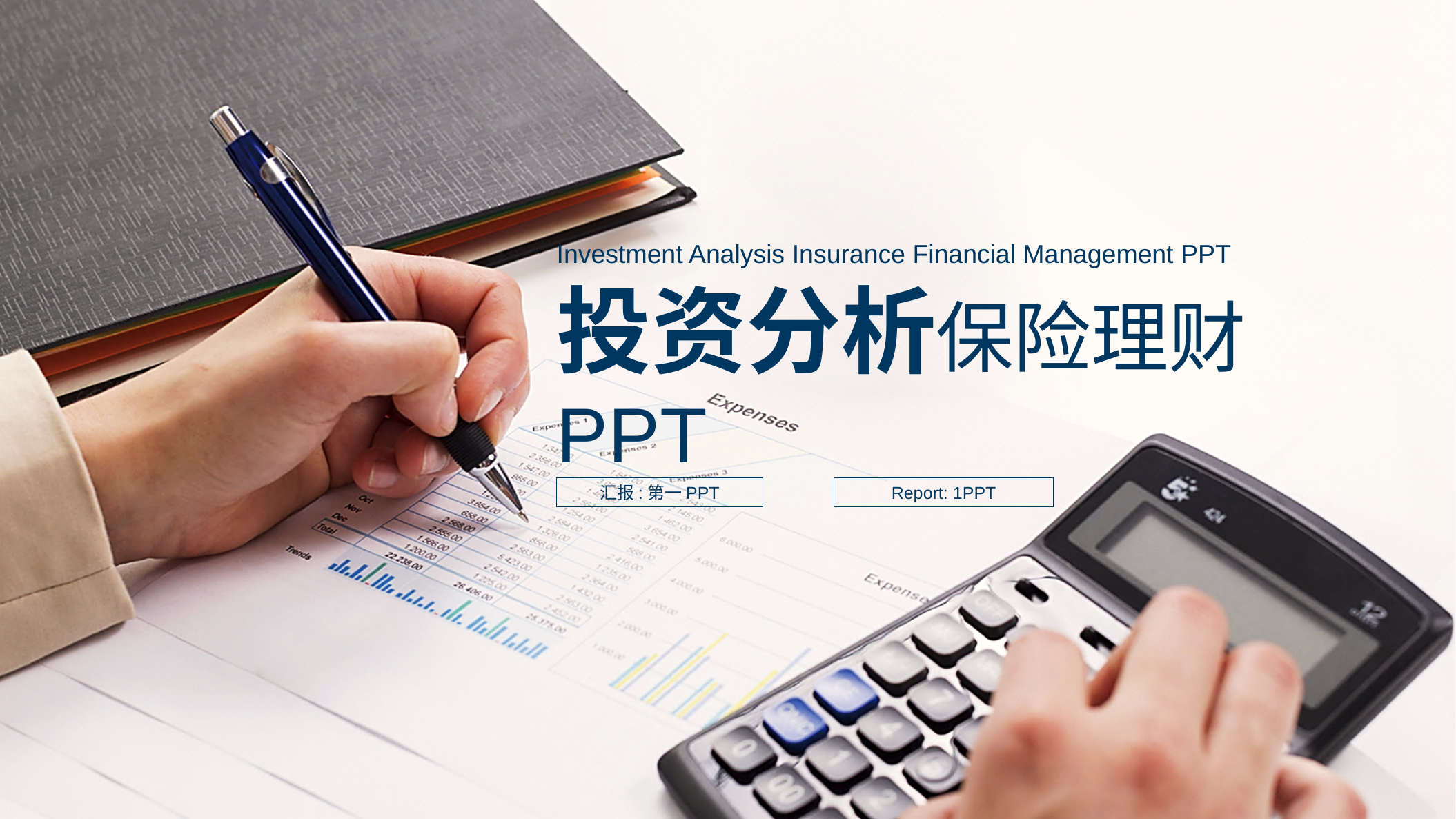

Investment Analysis Insurance Financial Management PPT
投资分析保险理财PPT
汇报:第一PPT
Report: 1PPT